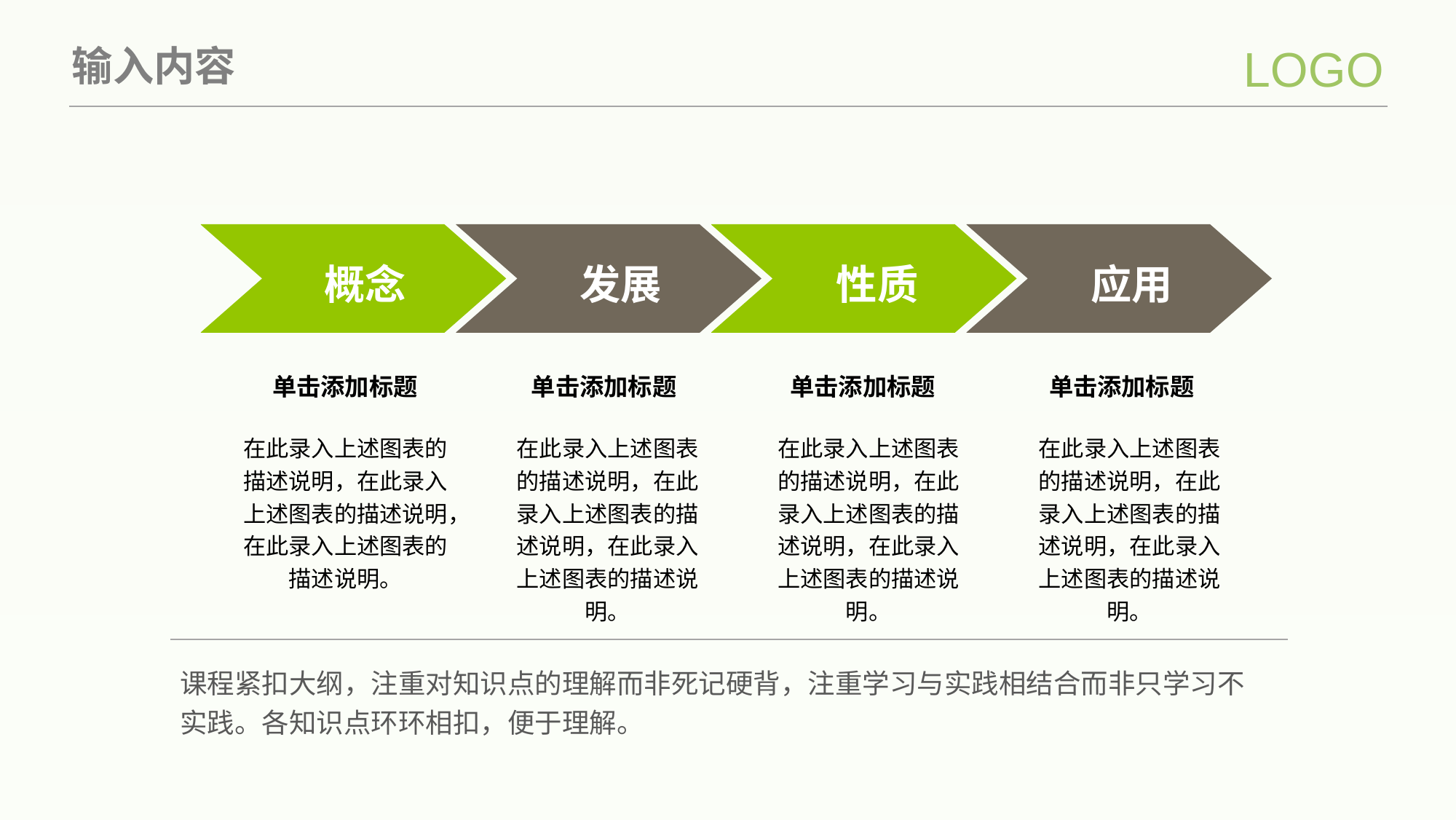

LOGO
输入内容

概念

发展

性质

应用
单击添加标题
单击添加标题
单击添加标题
单击添加标题
在此录入上述图表的描述说明，在此录入上述图表的描述说明，在此录入上述图表的描述说明。
在此录入上述图表的描述说明，在此录入上述图表的描述说明，在此录入上述图表的描述说明。
在此录入上述图表的描述说明，在此录入上述图表的描述说明，在此录入上述图表的描述说明。
在此录入上述图表的描述说明，在此录入上述图表的描述说明，在此录入上述图表的描述说明。
课程紧扣大纲，注重对知识点的理解而非死记硬背，注重学习与实践相结合而非只学习不实践。各知识点环环相扣，便于理解。